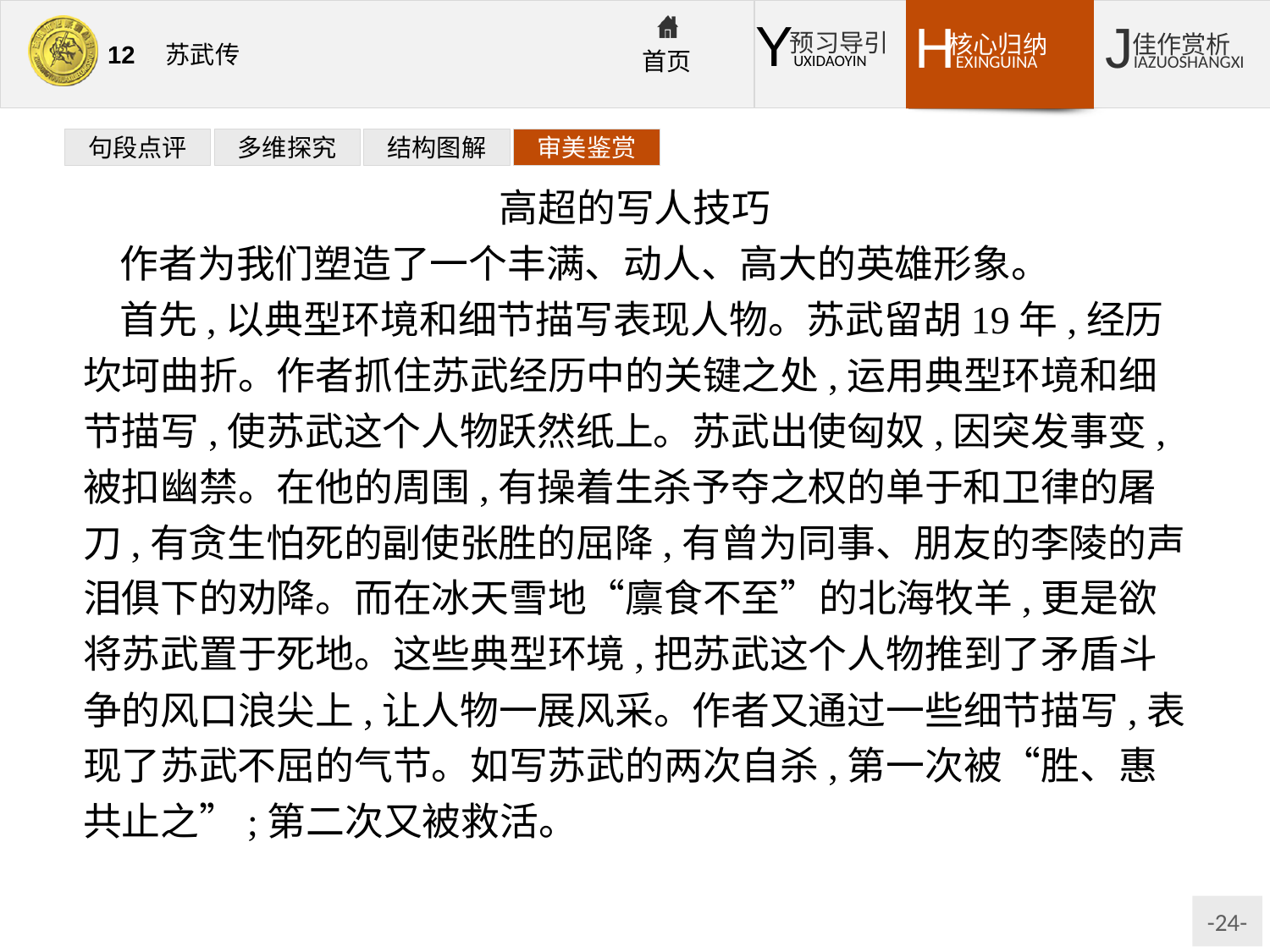

句段点评
多维探究
结构图解
审美鉴赏
高超的写人技巧
作者为我们塑造了一个丰满、动人、高大的英雄形象。
首先,以典型环境和细节描写表现人物。苏武留胡19年,经历坎坷曲折。作者抓住苏武经历中的关键之处,运用典型环境和细节描写,使苏武这个人物跃然纸上。苏武出使匈奴,因突发事变,被扣幽禁。在他的周围,有操着生杀予夺之权的单于和卫律的屠刀,有贪生怕死的副使张胜的屈降,有曾为同事、朋友的李陵的声泪俱下的劝降。而在冰天雪地“廪食不至”的北海牧羊,更是欲将苏武置于死地。这些典型环境,把苏武这个人物推到了矛盾斗争的风口浪尖上,让人物一展风采。作者又通过一些细节描写,表现了苏武不屈的气节。如写苏武的两次自杀,第一次被“胜、惠共止之”;第二次又被救活。